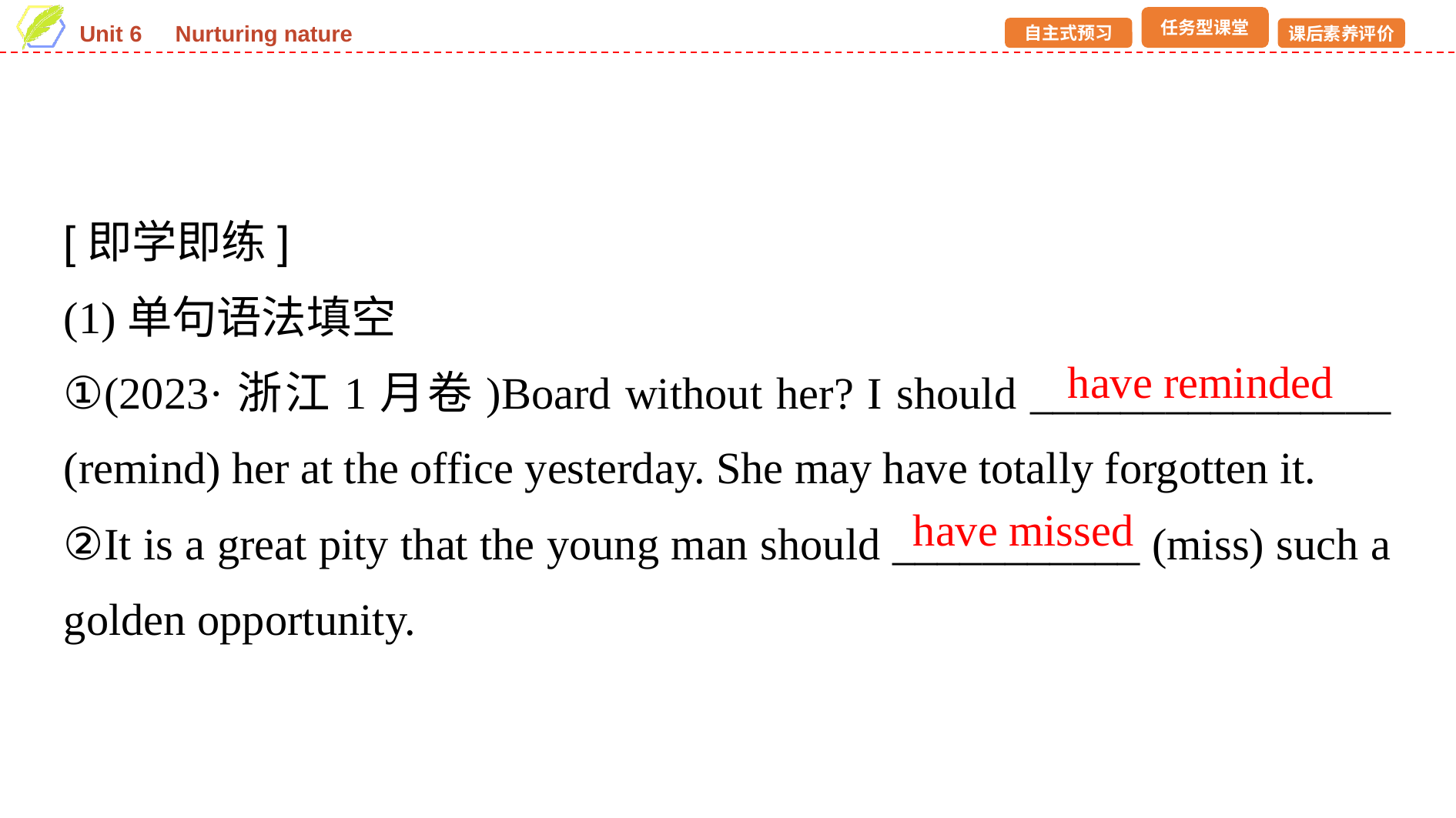

[即学即练]
(1)单句语法填空
①(2023·浙江1月卷)Board without her? I should ________________ (remind) her at the office yesterday. She may have totally forgotten it.
②It is a great pity that the young man should ___________ (miss) such a golden opportunity.
have reminded
have missed